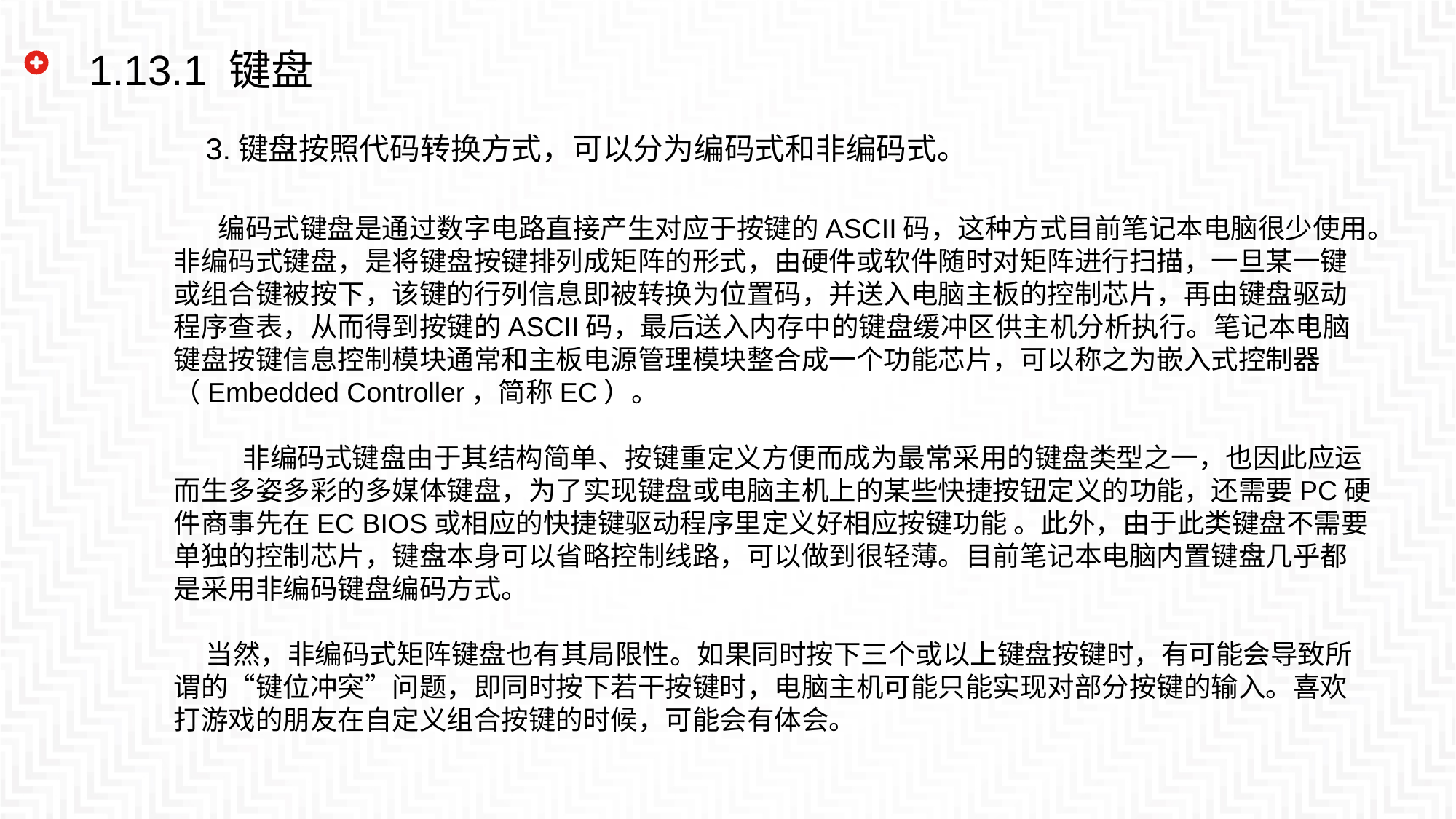

1.13.1 键盘
3.键盘按照代码转换方式，可以分为编码式和非编码式。
 编码式键盘是通过数字电路直接产生对应于按键的ASCII码，这种方式目前笔记本电脑很少使用。非编码式键盘，是将键盘按键排列成矩阵的形式，由硬件或软件随时对矩阵进行扫描，一旦某一键或组合键被按下，该键的行列信息即被转换为位置码，并送入电脑主板的控制芯片，再由键盘驱动程序查表，从而得到按键的ASCII码，最后送入内存中的键盘缓冲区供主机分析执行。笔记本电脑键盘按键信息控制模块通常和主板电源管理模块整合成一个功能芯片，可以称之为嵌入式控制器（Embedded Controller，简称EC）。

     非编码式键盘由于其结构简单、按键重定义方便而成为最常采用的键盘类型之一，也因此应运而生多姿多彩的多媒体键盘，为了实现键盘或电脑主机上的某些快捷按钮定义的功能，还需要PC硬件商事先在EC BIOS或相应的快捷键驱动程序里定义好相应按键功能 。此外，由于此类键盘不需要单独的控制芯片，键盘本身可以省略控制线路，可以做到很轻薄。目前笔记本电脑内置键盘几乎都是采用非编码键盘编码方式。

当然，非编码式矩阵键盘也有其局限性。如果同时按下三个或以上键盘按键时，有可能会导致所谓的“键位冲突”问题，即同时按下若干按键时，电脑主机可能只能实现对部分按键的输入。喜欢打游戏的朋友在自定义组合按键的时候，可能会有体会。